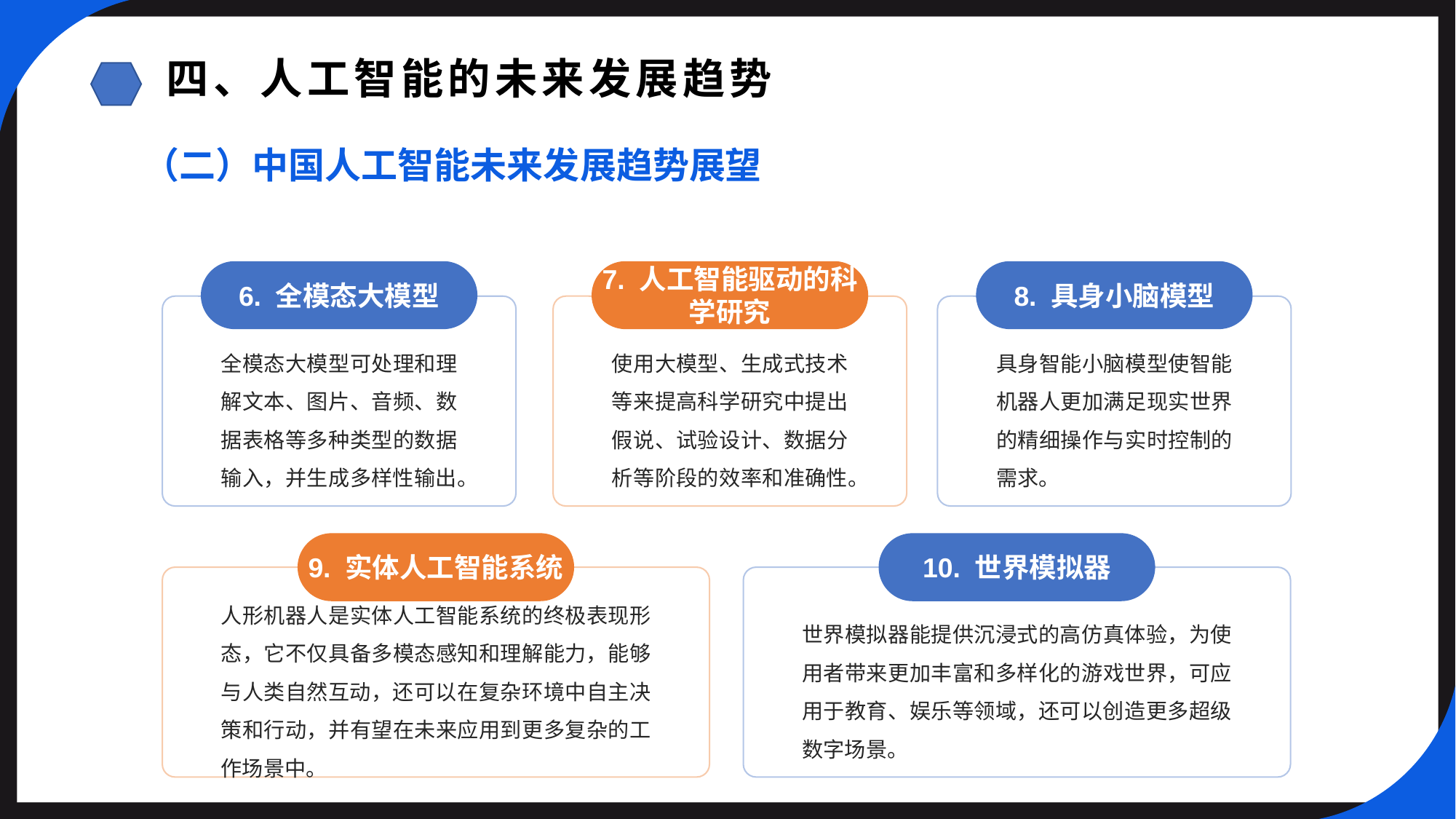

四、人工智能的未来发展趋势
（二）中国人工智能未来发展趋势展望
6. 全模态大模型
7. 人工智能驱动的科学研究
8. 具身小脑模型
全模态大模型可处理和理解文本、图片、音频、数据表格等多种类型的数据输入，并生成多样性输出。
使用大模型、生成式技术等来提高科学研究中提出假说、试验设计、数据分析等阶段的效率和准确性。
具身智能小脑模型使智能机器人更加满足现实世界的精细操作与实时控制的需求。
9. 实体人工智能系统
10. 世界模拟器
人形机器人是实体人工智能系统的终极表现形态，它不仅具备多模态感知和理解能力，能够与人类自然互动，还可以在复杂环境中自主决策和行动，并有望在未来应用到更多复杂的工作场景中。
世界模拟器能提供沉浸式的高仿真体验，为使用者带来更加丰富和多样化的游戏世界，可应用于教育、娱乐等领域，还可以创造更多超级数字场景。